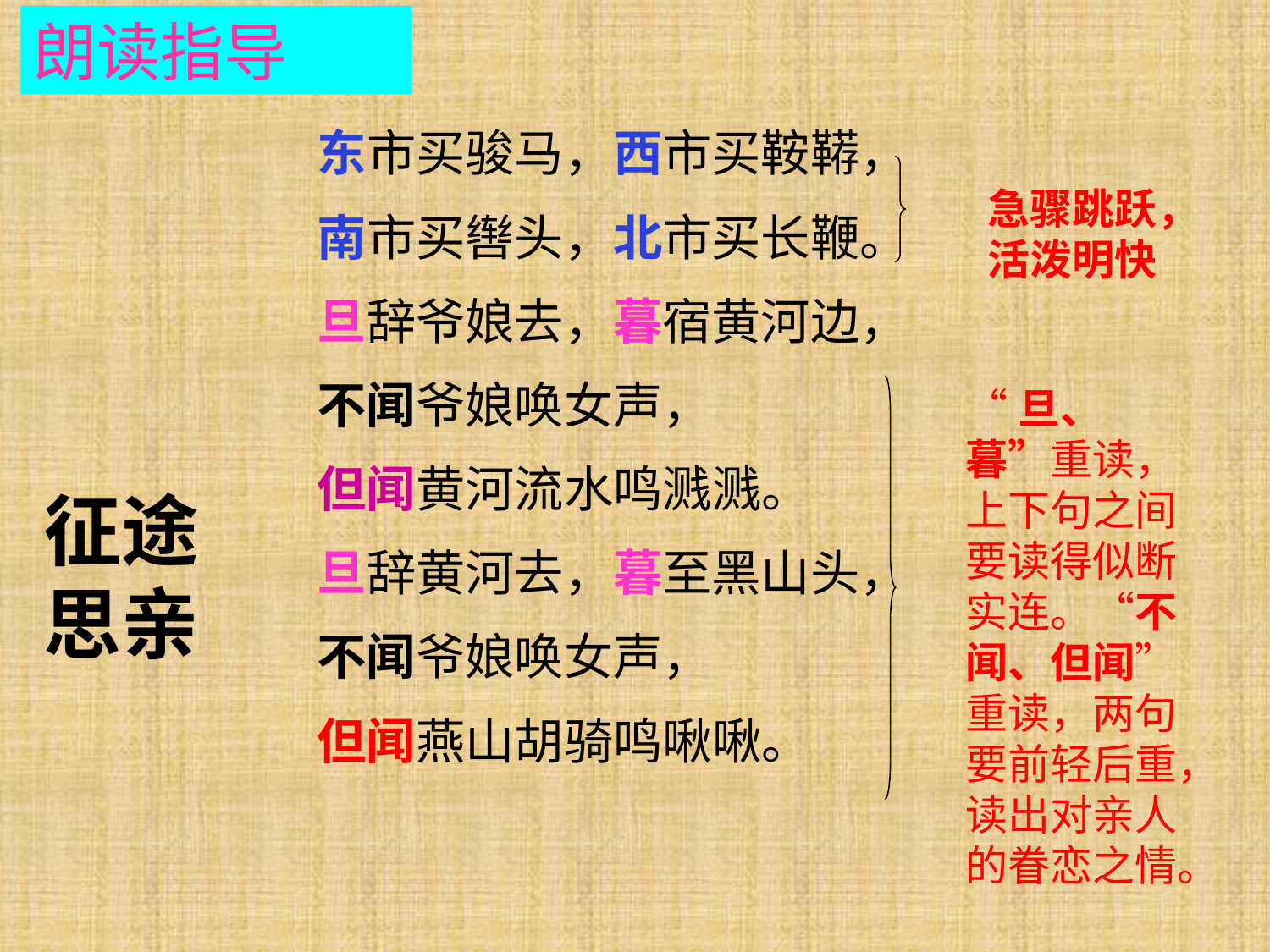

朗读指导
东市买骏马，西市买鞍鞯，
南市买辔头，北市买长鞭。
旦辞爷娘去，暮宿黄河边，
不闻爷娘唤女声，
但闻黄河流水鸣溅溅。
旦辞黄河去，暮至黑山头，
不闻爷娘唤女声，
但闻燕山胡骑鸣啾啾。

急骤跳跃，活泼明快

“旦、暮”重读，上下句之间要读得似断实连。“不闻、但闻”重读，两句要前轻后重，读出对亲人的眷恋之情。
征途思亲